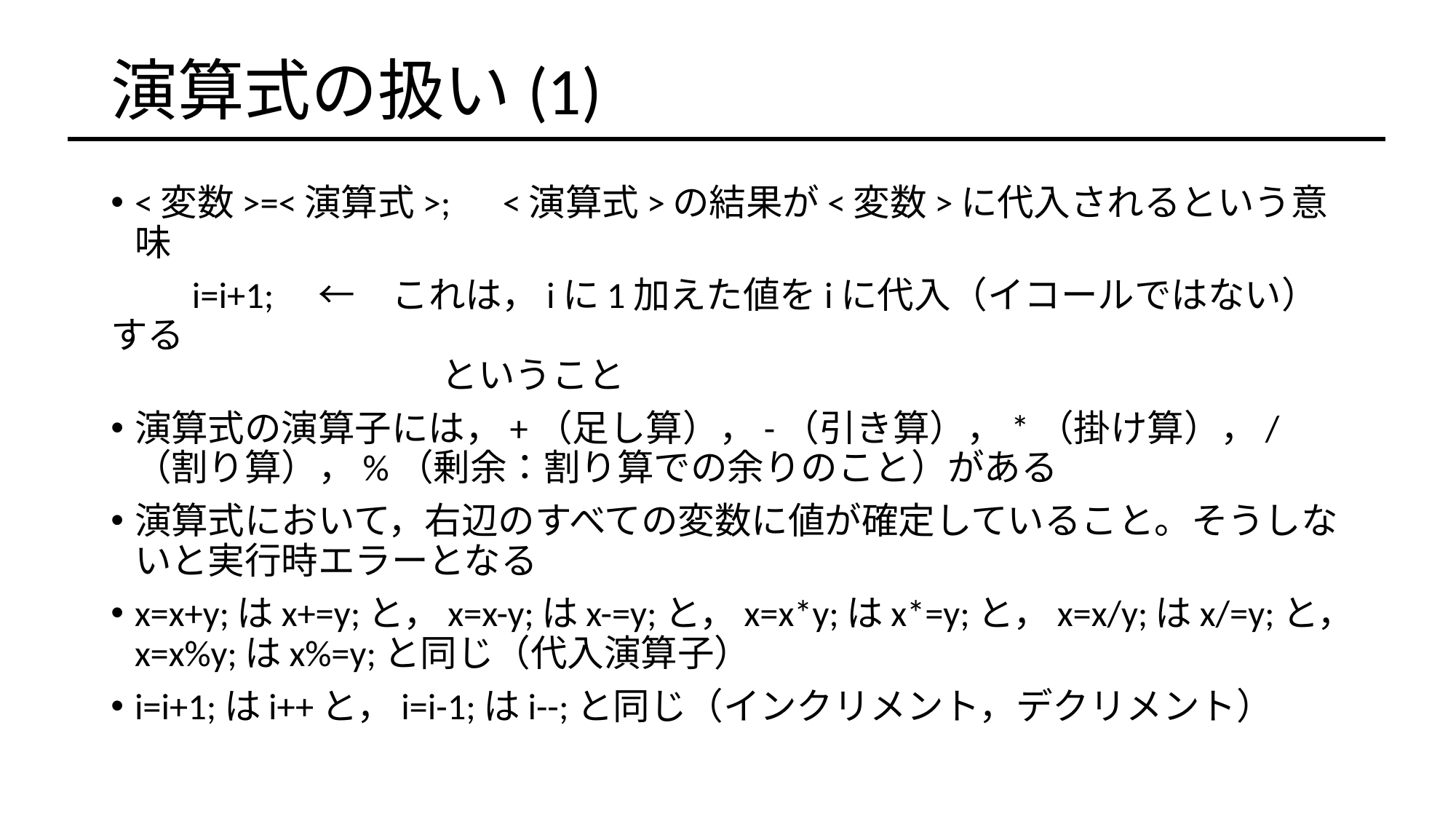

# 演算式の扱い(1)
<変数>=<演算式>;　<演算式>の結果が<変数>に代入されるという意味
　　i=i+1;　←　これは，iに1加えた値をiに代入（イコールではない）する
　　　　　　　　　ということ
演算式の演算子には，+（足し算），-（引き算），*（掛け算），/（割り算），%（剰余：割り算での余りのこと）がある
演算式において，右辺のすべての変数に値が確定していること。そうしないと実行時エラーとなる
x=x+y;はx+=y;と，x=x-y;はx-=y;と，x=x*y;はx*=y;と，x=x/y;はx/=y;と，x=x%y;はx%=y;と同じ（代入演算子）
i=i+1;はi++と，i=i-1;はi--;と同じ（インクリメント，デクリメント）